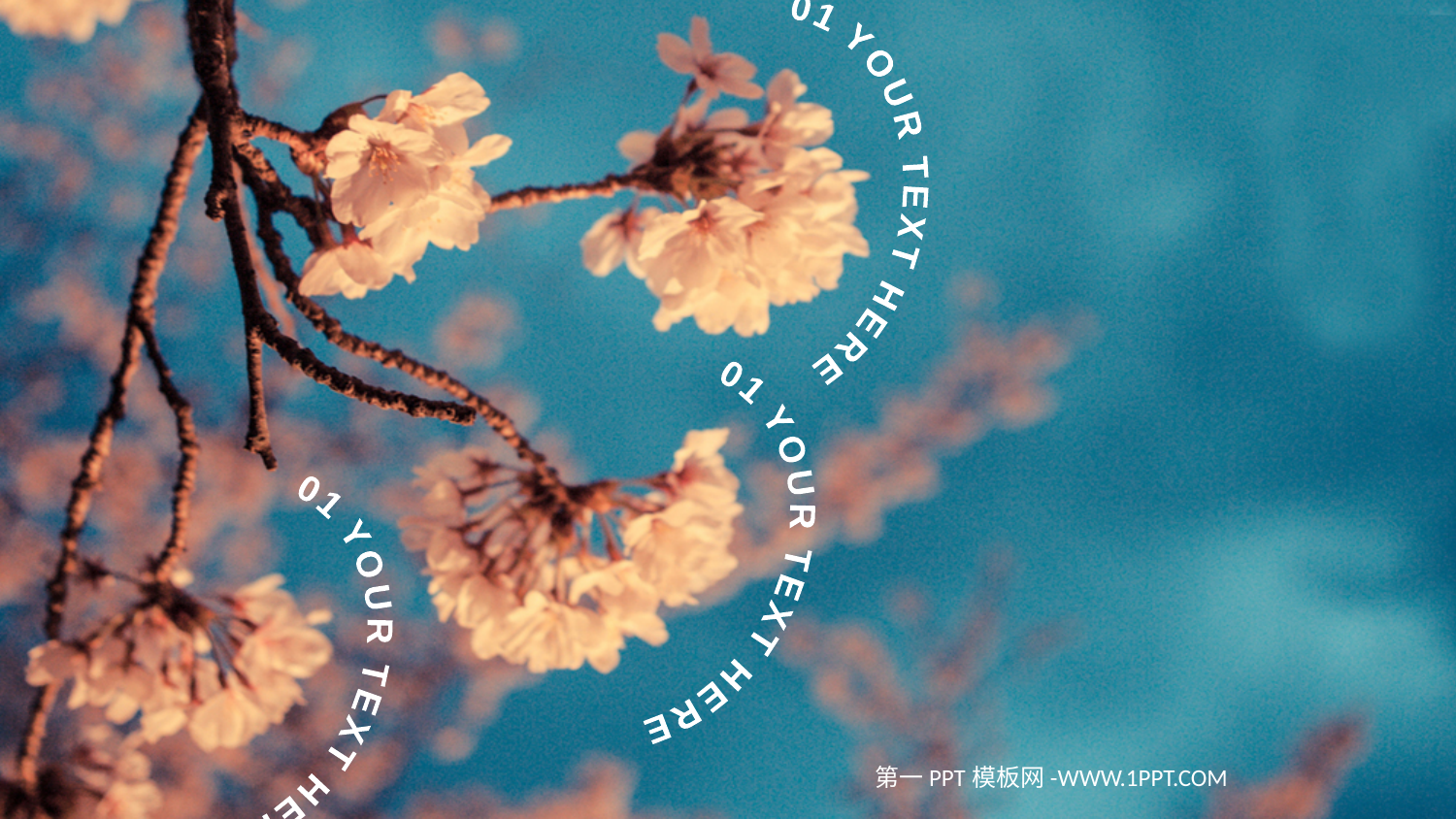

01 YOUR TEXT HERE
         01 YOUR TEXT HERE
         01 YOUR TEXT HERE
第一PPT模板网-WWW.1PPT.COM